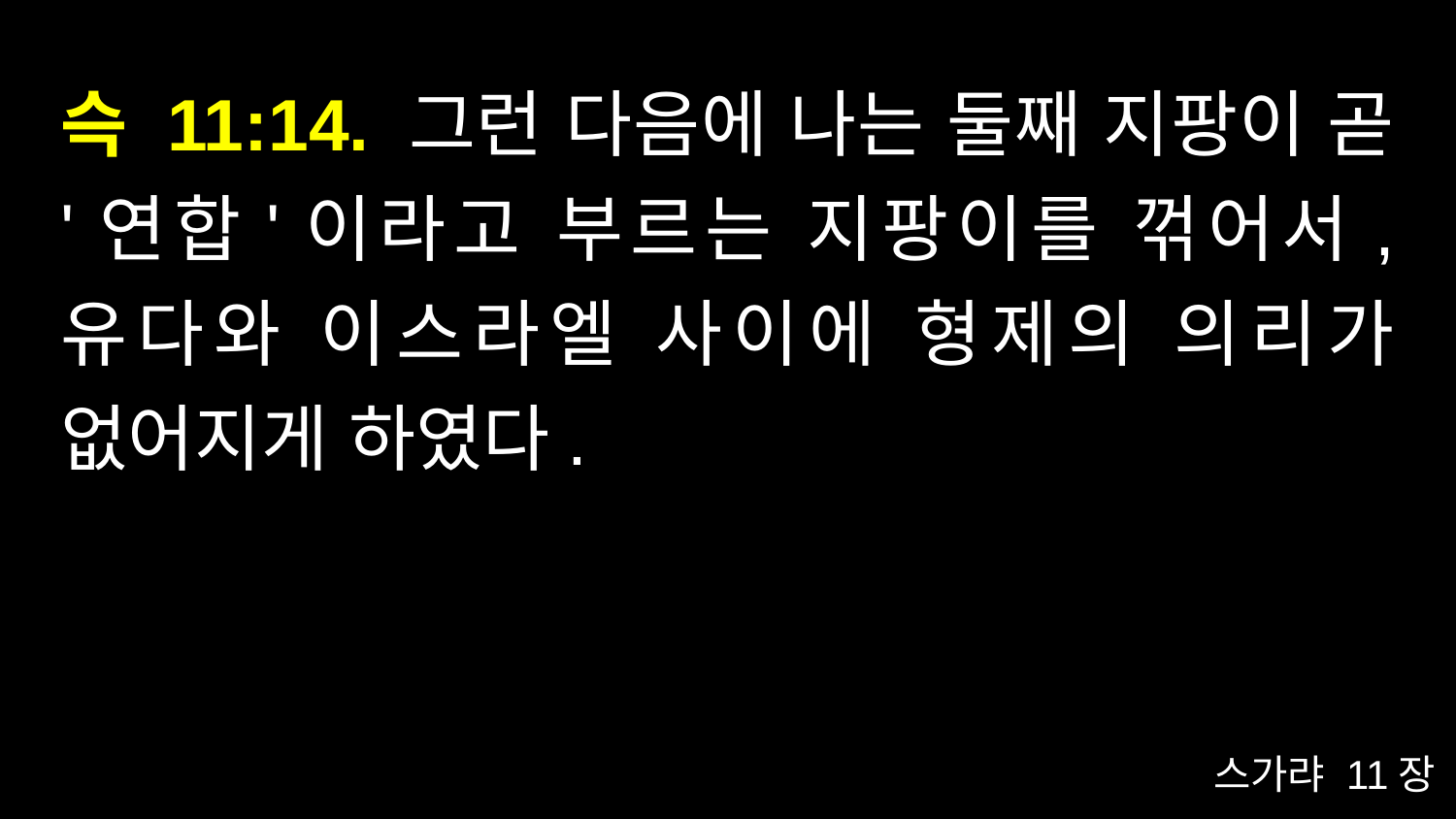

# 슥 11:14. 그런 다음에 나는 둘째 지팡이 곧 '연합'이라고 부르는 지팡이를 꺾어서, 유다와 이스라엘 사이에 형제의 의리가 없어지게 하였다.
스가랴 11장